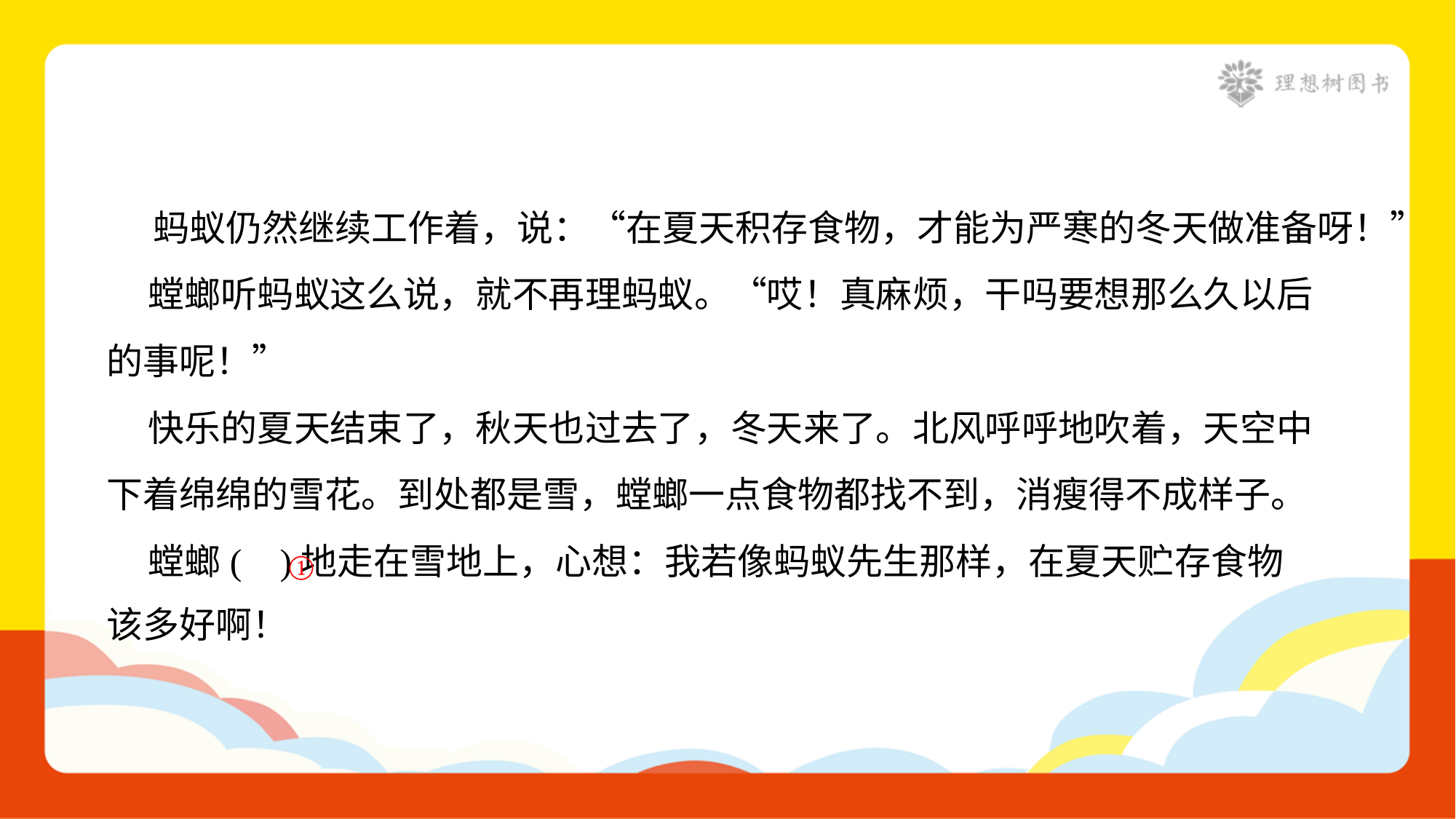

蚂蚁仍然继续工作着，说：“在夏天积存食物，才能为严寒的冬天做准备呀！”
    螳螂听蚂蚁这么说，就不再理蚂蚁。“哎！真麻烦，干吗要想那么久以后
的事呢！”
    快乐的夏天结束了，秋天也过去了，冬天来了。北风呼呼地吹着，天空中
下着绵绵的雪花。到处都是雪，螳螂一点食物都找不到，消瘦得不成样子。
    螳螂(    )地走在雪地上，心想：我若像蚂蚁先生那样，在夏天贮存食物
该多好啊！
①